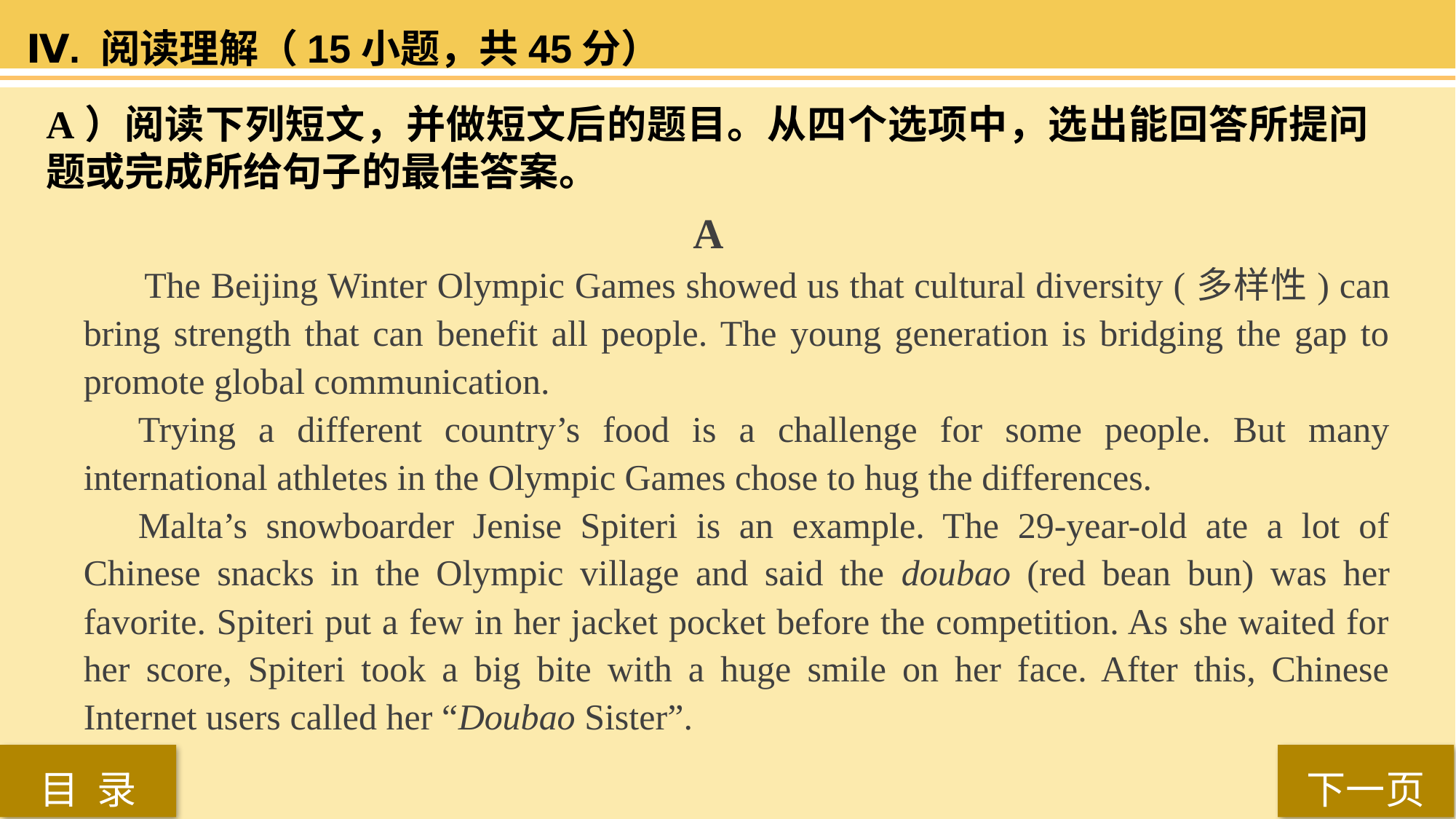

Ⅳ. 阅读理解（15小题，共45分）
A）阅读下列短文，并做短文后的题目。从四个选项中，选出能回答所提问题或完成所给句子的最佳答案。
                                                                   A
      The Beijing Winter Olympic Games showed us that cultural diversity (多样性) can bring strength that can benefit all people. The young generation is bridging the gap to promote global communication.
Trying a different country’s food is a challenge for some people. But many international athletes in the Olympic Games chose to hug the differences.
Malta’s snowboarder Jenise Spiteri is an example. The 29-year-old ate a lot of Chinese snacks in the Olympic village and said the doubao (red bean bun) was her favorite. Spiteri put a few in her jacket pocket before the competition. As she waited for her score, Spiteri took a big bite with a huge smile on her face. After this, Chinese Internet users called her “Doubao Sister”.